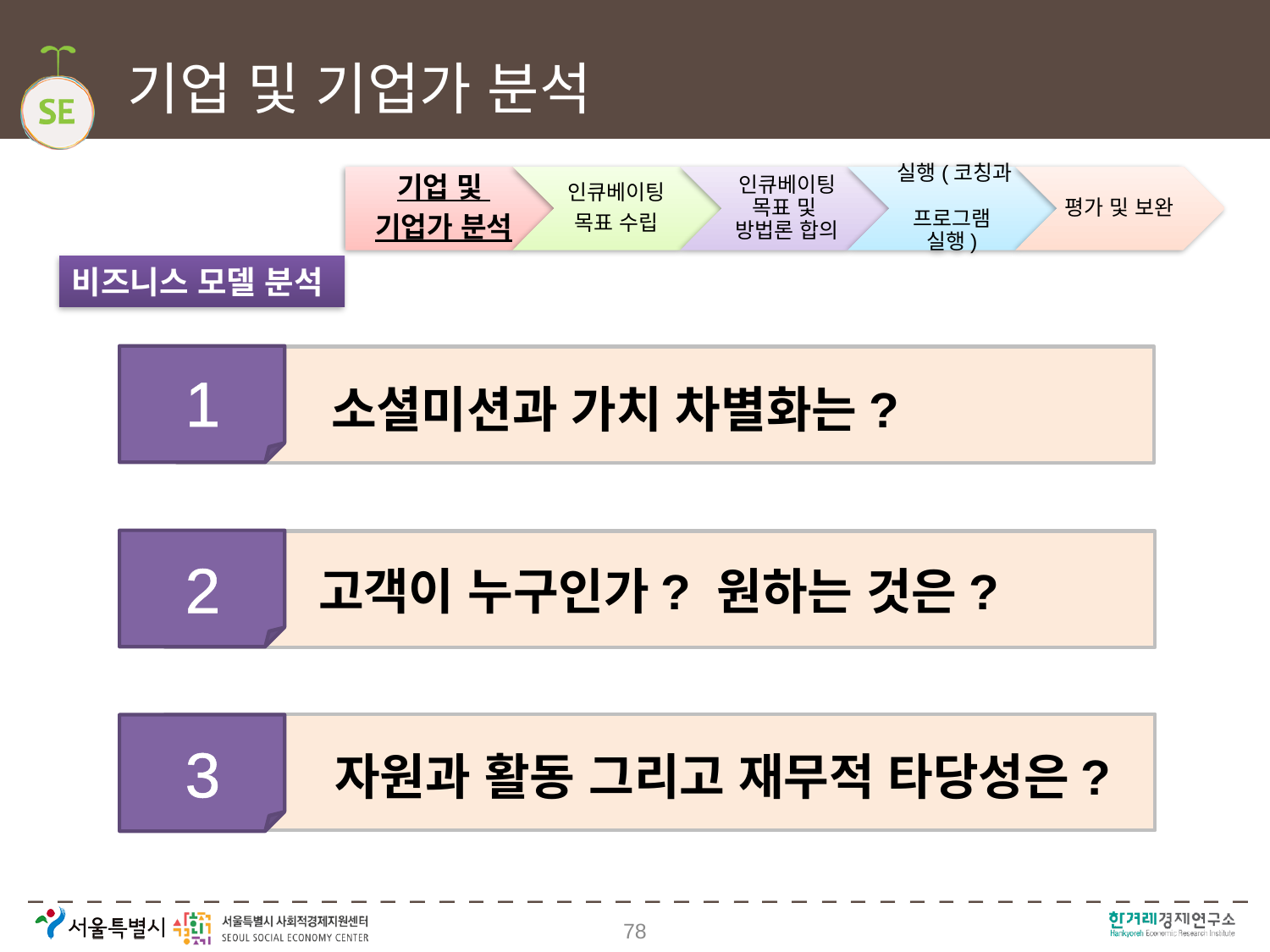

# 기업 및 기업가 분석
기업 및
기업가 분석
인큐베이팅
목표 수립
인큐베이팅
목표 및
방법론 합의
실행(코칭과
프로그램
실행)
평가 및 보완
비즈니스 모델 분석

1
소셜미션과 가치 차별화는?

2
고객이 누구인가? 원하는 것은?

3
자원과 활동 그리고 재무적 타당성은?
78